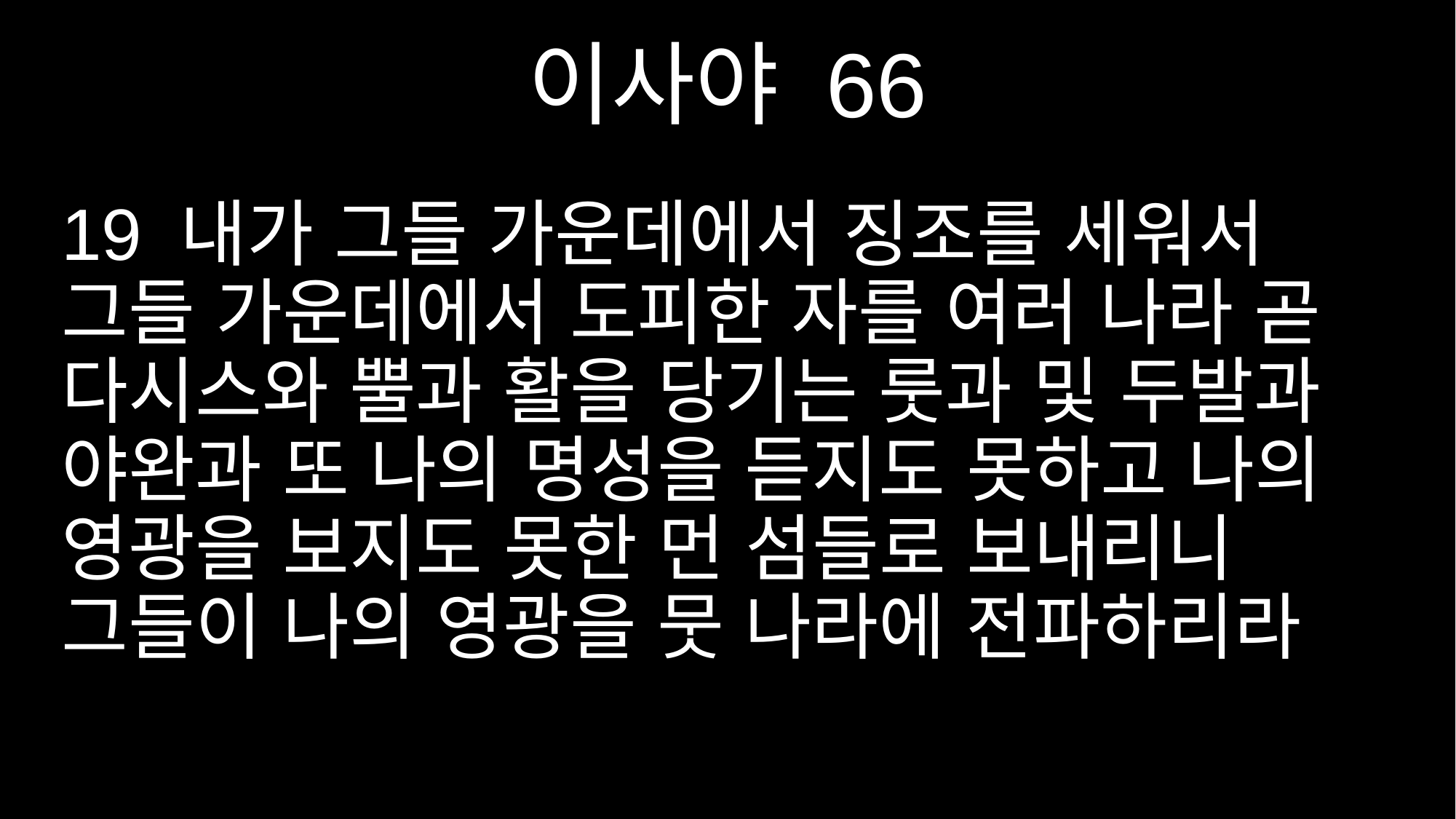

이사야 66
19 내가 그들 가운데에서 징조를 세워서 그들 가운데에서 도피한 자를 여러 나라 곧 다시스와 뿔과 활을 당기는 룻과 및 두발과 야완과 또 나의 명성을 듣지도 못하고 나의 영광을 보지도 못한 먼 섬들로 보내리니 그들이 나의 영광을 뭇 나라에 전파하리라